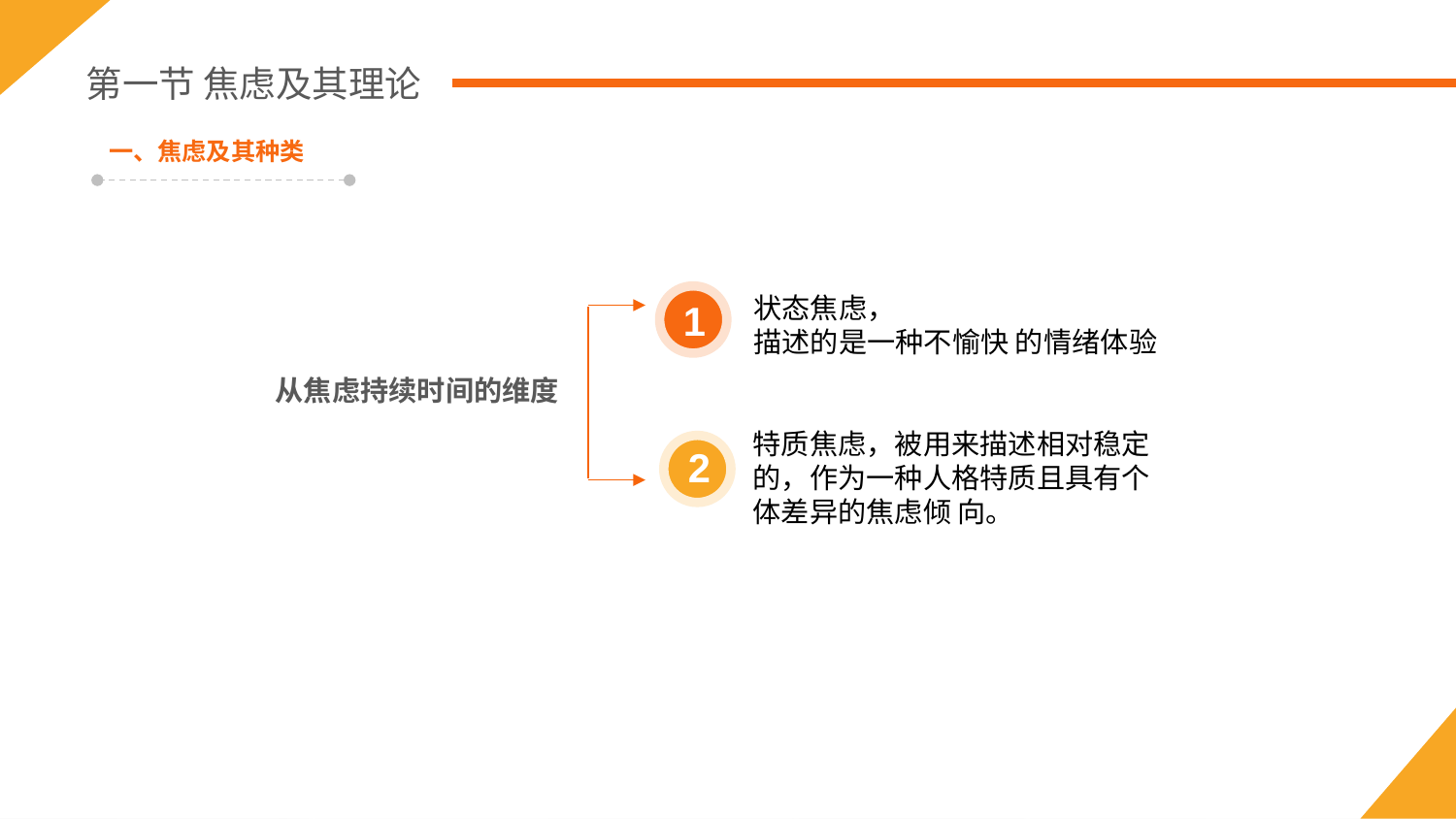

第一节 焦虑及其理论
一、焦虑及其种类

状态焦虑，
描述的是一种不愉快 的情绪体验
1
从焦虑持续时间的维度
特质焦虑，被用来描述相对稳定的，作为一种人格特质且具有个体差异的焦虑倾 向。

2
3